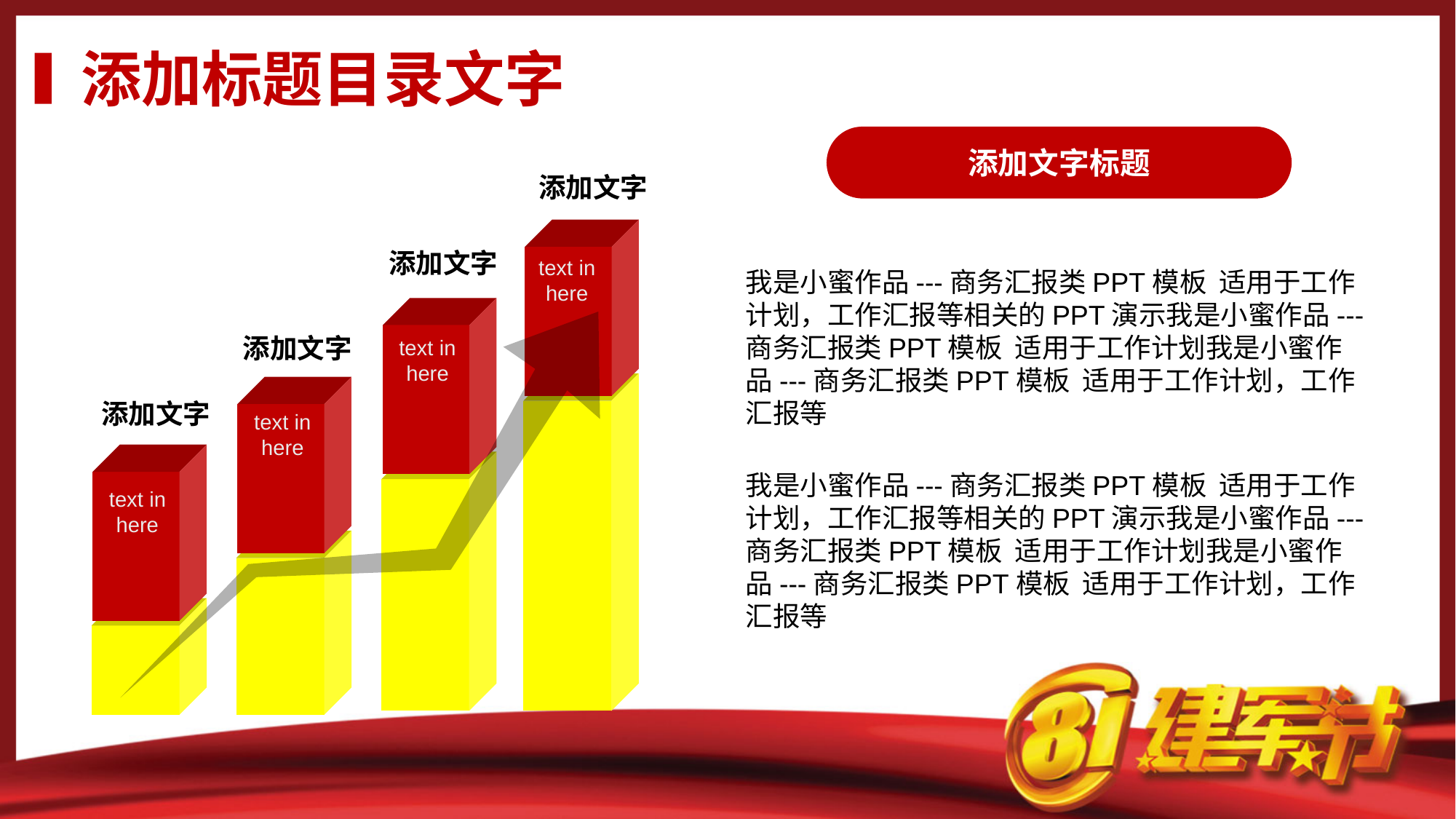

添加标题目录文字

添加文字标题
添加文字
添加文字
text in here

添加文字
text in here

添加文字
text in here

text in here

我是小蜜作品---商务汇报类PPT模板  适用于工作计划，工作汇报等相关的PPT演示我是小蜜作品---商务汇报类PPT模板  适用于工作计划我是小蜜作品---商务汇报类PPT模板  适用于工作计划，工作汇报等
我是小蜜作品---商务汇报类PPT模板  适用于工作计划，工作汇报等相关的PPT演示我是小蜜作品---商务汇报类PPT模板  适用于工作计划我是小蜜作品---商务汇报类PPT模板  适用于工作计划，工作汇报等